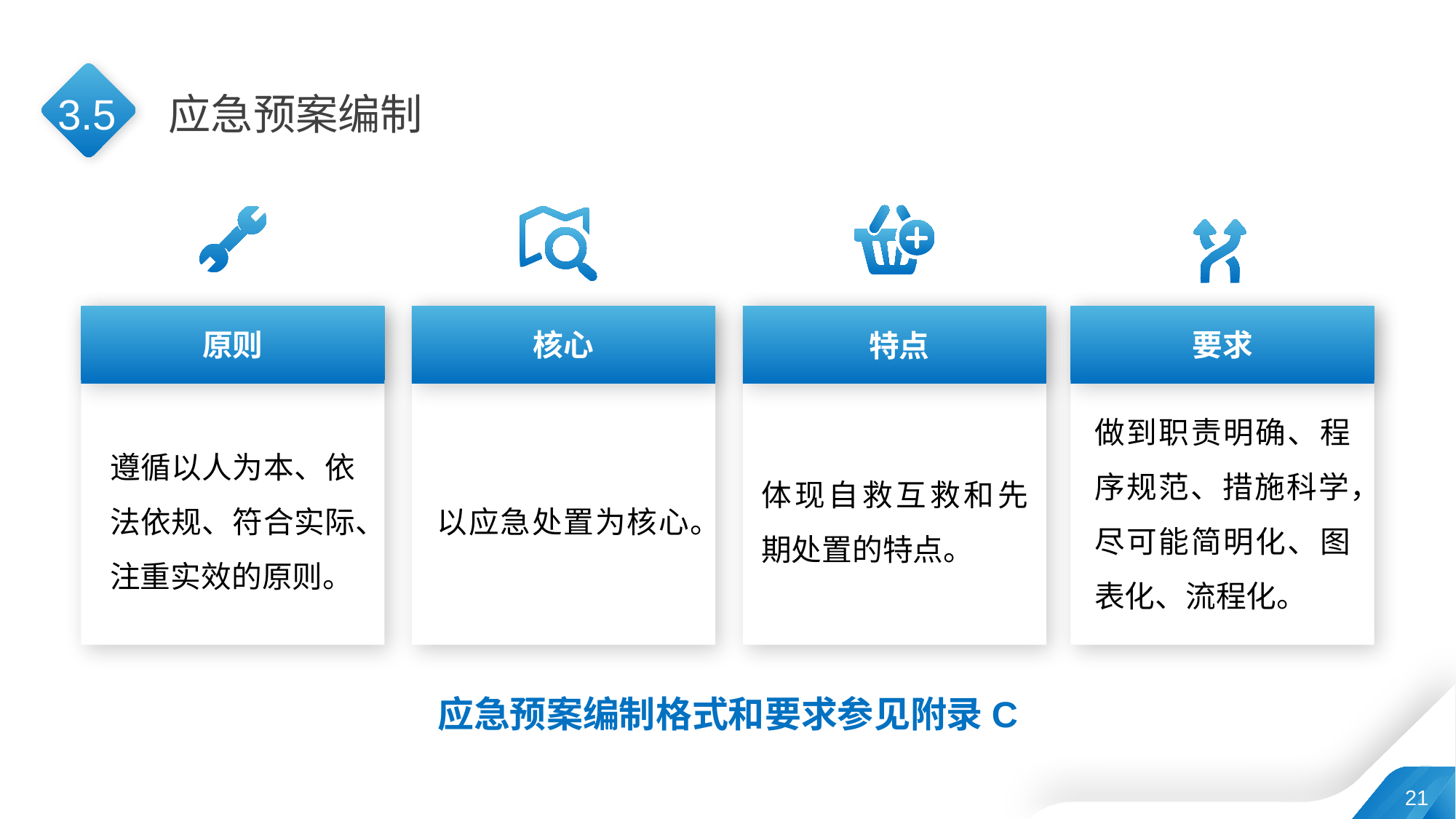

3.5
应急预案编制

原则
核心
要求
特点
做到职责明确、程序规范、措施科学，尽可能简明化、图表化、流程化。
遵循以人为本、依法依规、符合实际、注重实效的原则。
体现自救互救和先期处置的特点。
以应急处置为核心。
应急预案编制格式和要求参见附录C